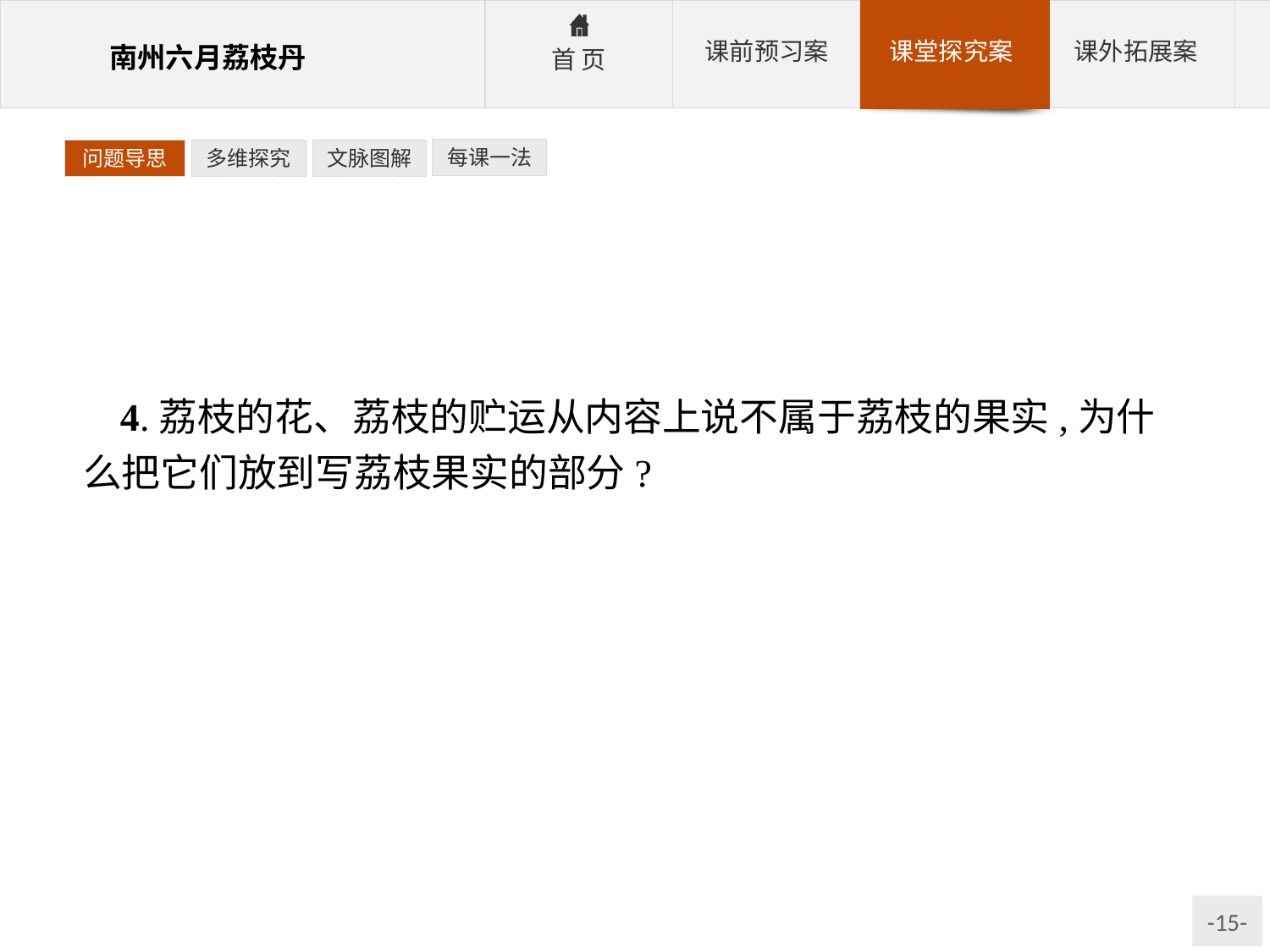

每课一法
问题导思
多维探究
文脉图解
4.荔枝的花、荔枝的贮运从内容上说不属于荔枝的果实,为什么把它们放到写荔枝果实的部分?
参考答案:花与果实分不开,有花才有果;荔枝的贮运主要是为了保持荔枝肉的鲜美,与果实关系密切。